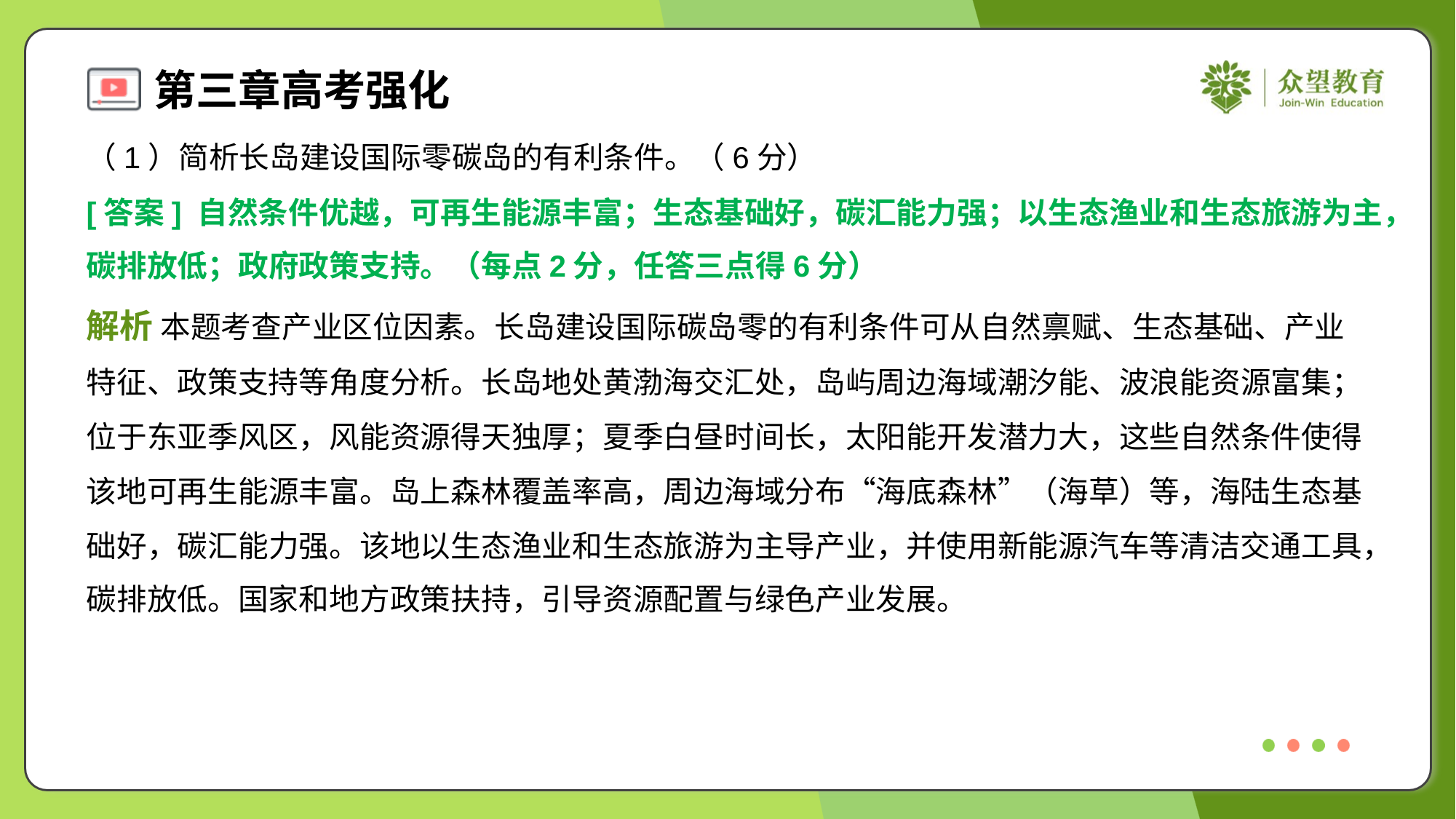

（1）简析长岛建设国际零碳岛的有利条件。（6分）
[答案] 自然条件优越，可再生能源丰富；生态基础好，碳汇能力强；以生态渔业和生态旅游为主，
碳排放低；政府政策支持。（每点2分，任答三点得6分）
解析 本题考查产业区位因素。长岛建设国际碳岛零的有利条件可从自然禀赋、生态基础、产业
特征、政策支持等角度分析。长岛地处黄渤海交汇处，岛屿周边海域潮汐能、波浪能资源富集；
位于东亚季风区，风能资源得天独厚；夏季白昼时间长，太阳能开发潜力大，这些自然条件使得
该地可再生能源丰富。岛上森林覆盖率高，周边海域分布“海底森林”（海草）等，海陆生态基
础好，碳汇能力强。该地以生态渔业和生态旅游为主导产业，并使用新能源汽车等清洁交通工具，
碳排放低。国家和地方政策扶持，引导资源配置与绿色产业发展。